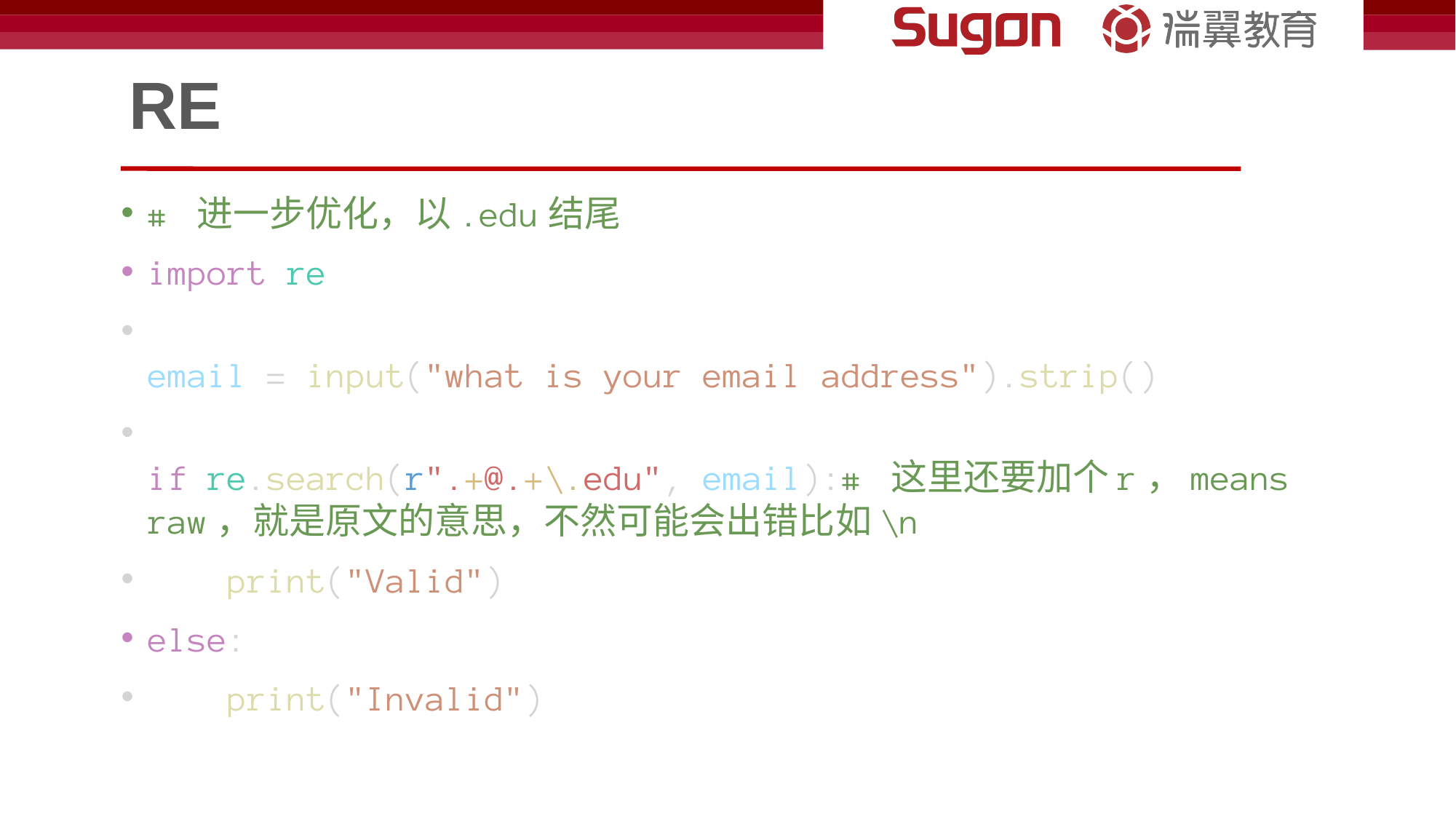

# RE
# 进一步优化，以.edu结尾
import re
email = input("what is your email address").strip()
if re.search(r".+@.+\.edu", email):# 这里还要加个r，means raw，就是原文的意思，不然可能会出错比如\n
    print("Valid")
else:
    print("Invalid")